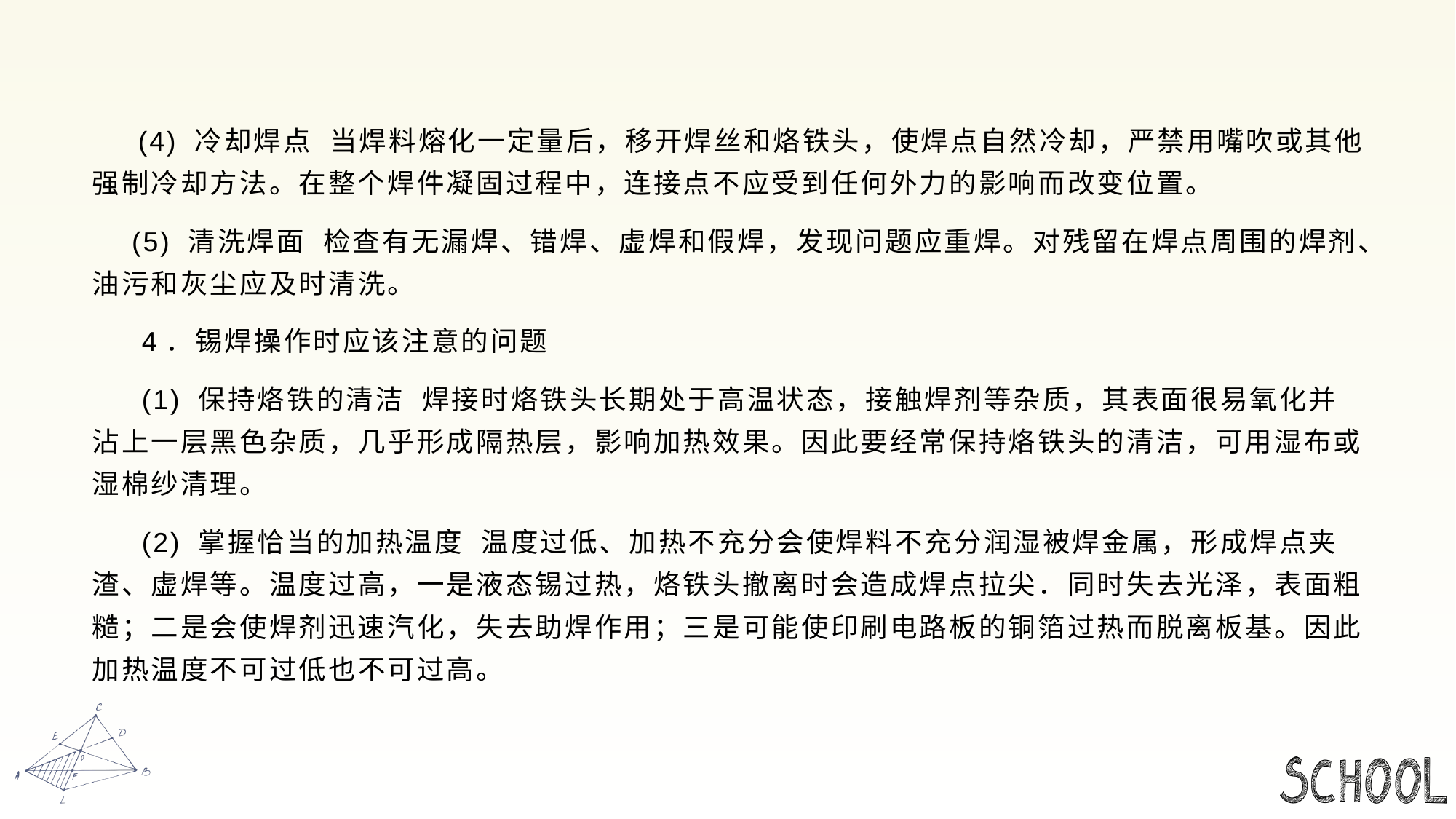

#
     (4) 冷却焊点  当焊料熔化一定量后，移开焊丝和烙铁头，使焊点自然冷却，严禁用嘴吹或其他强制冷却方法。在整个焊件凝固过程中，连接点不应受到任何外力的影响而改变位置。
    (5) 清洗焊面  检查有无漏焊、错焊、虚焊和假焊，发现问题应重焊。对残留在焊点周围的焊剂、油污和灰尘应及时清洗。
     4．锡焊操作时应该注意的问题
     (1) 保持烙铁的清洁  焊接时烙铁头长期处于高温状态，接触焊剂等杂质，其表面很易氧化并沾上一层黑色杂质，几乎形成隔热层，影响加热效果。因此要经常保持烙铁头的清洁，可用湿布或湿棉纱清理。
     (2) 掌握恰当的加热温度  温度过低、加热不充分会使焊料不充分润湿被焊金属，形成焊点夹渣、虚焊等。温度过高，一是液态锡过热，烙铁头撤离时会造成焊点拉尖．同时失去光泽，表面粗糙；二是会使焊剂迅速汽化，失去助焊作用；三是可能使印刷电路板的铜箔过热而脱离板基。因此加热温度不可过低也不可过高。